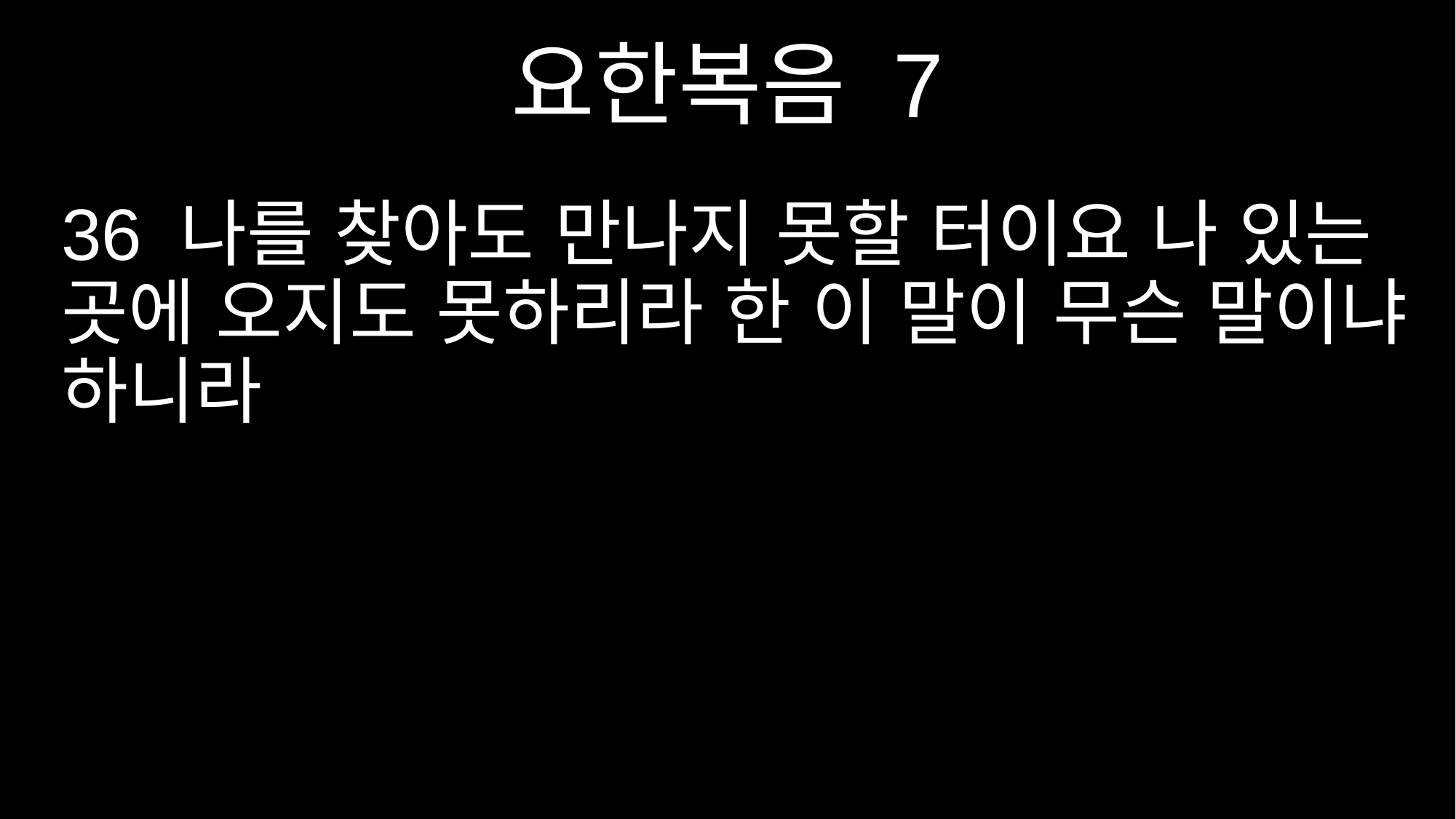

요한복음 7
36 나를 찾아도 만나지 못할 터이요 나 있는 곳에 오지도 못하리라 한 이 말이 무슨 말이냐 하니라